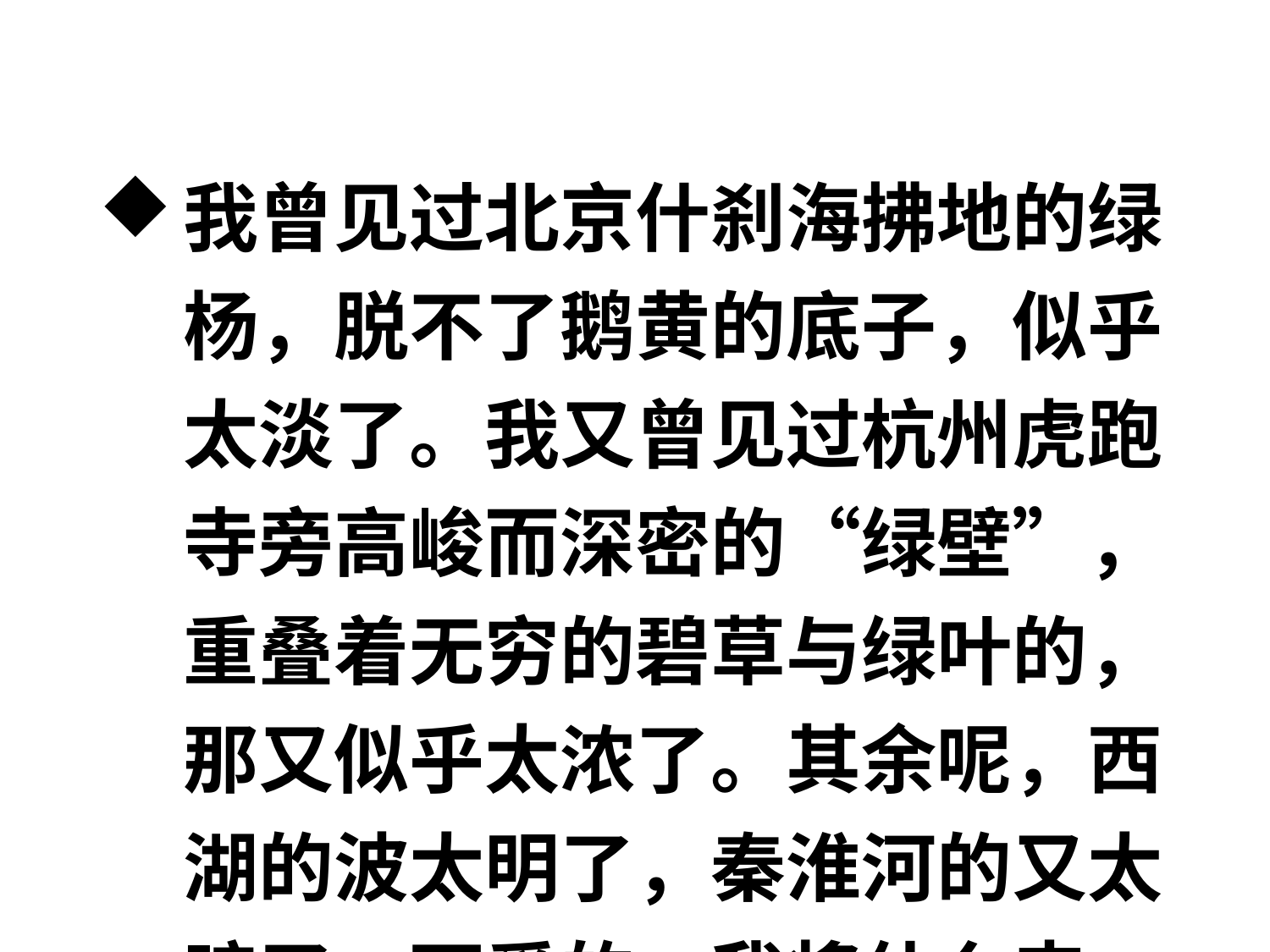

我曾见过北京什刹海拂地的绿杨，脱不了鹅黄的底子，似乎太淡了。我又曾见过杭州虎跑寺旁高峻而深密的“绿壁”，重叠着无穷的碧草与绿叶的，那又似乎太浓了。其余呢，西湖的波太明了，秦淮河的又太暗了。可爱的，我将什么来